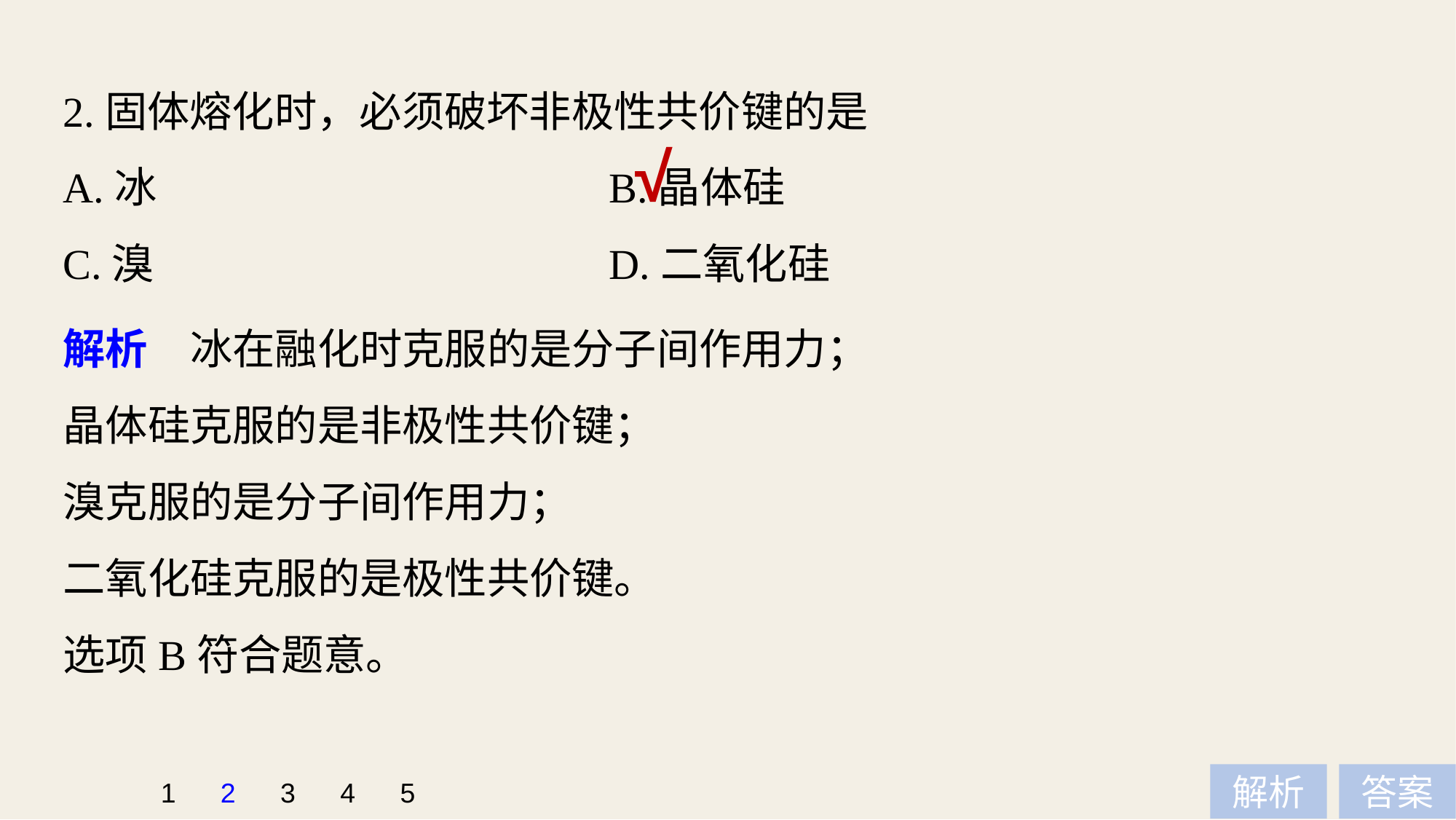

2.固体熔化时，必须破坏非极性共价键的是
A.冰  				B.晶体硅
C.溴  				D.二氧化硅
√
解析　冰在融化时克服的是分子间作用力；
晶体硅克服的是非极性共价键；
溴克服的是分子间作用力；
二氧化硅克服的是极性共价键。
选项B符合题意。
1
2
3
4
5
解析
答案